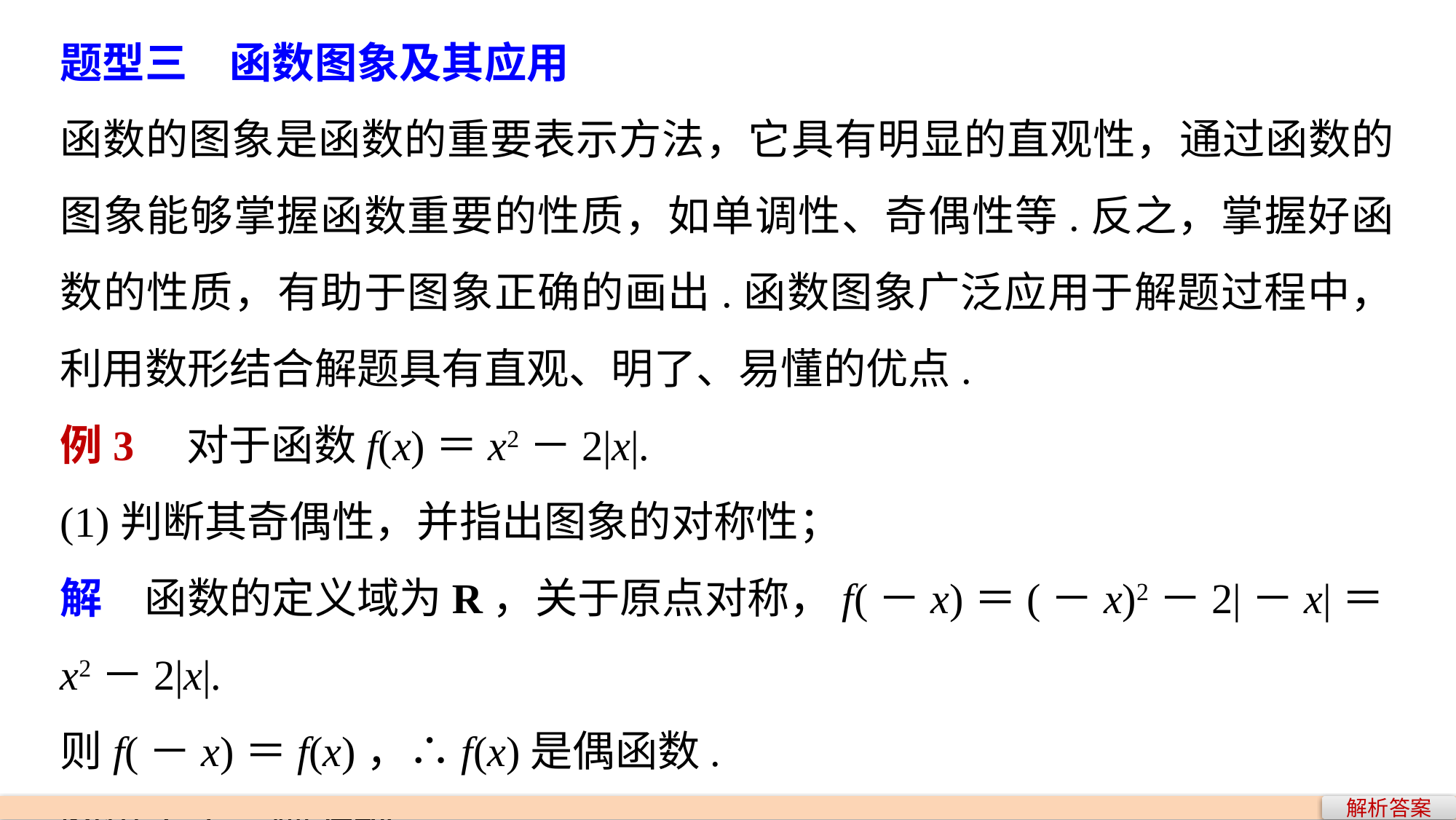

题型三　函数图象及其应用
函数的图象是函数的重要表示方法，它具有明显的直观性，通过函数的图象能够掌握函数重要的性质，如单调性、奇偶性等.反之，掌握好函数的性质，有助于图象正确的画出.函数图象广泛应用于解题过程中，利用数形结合解题具有直观、明了、易懂的优点.
例3　对于函数f(x)＝x2－2|x|.
(1)判断其奇偶性，并指出图象的对称性；
解　函数的定义域为R，关于原点对称，f(－x)＝(－x)2－2|－x|＝x2－2|x|.
则f(－x)＝f(x)，∴f(x)是偶函数.
图象关于y轴对称.
解析答案